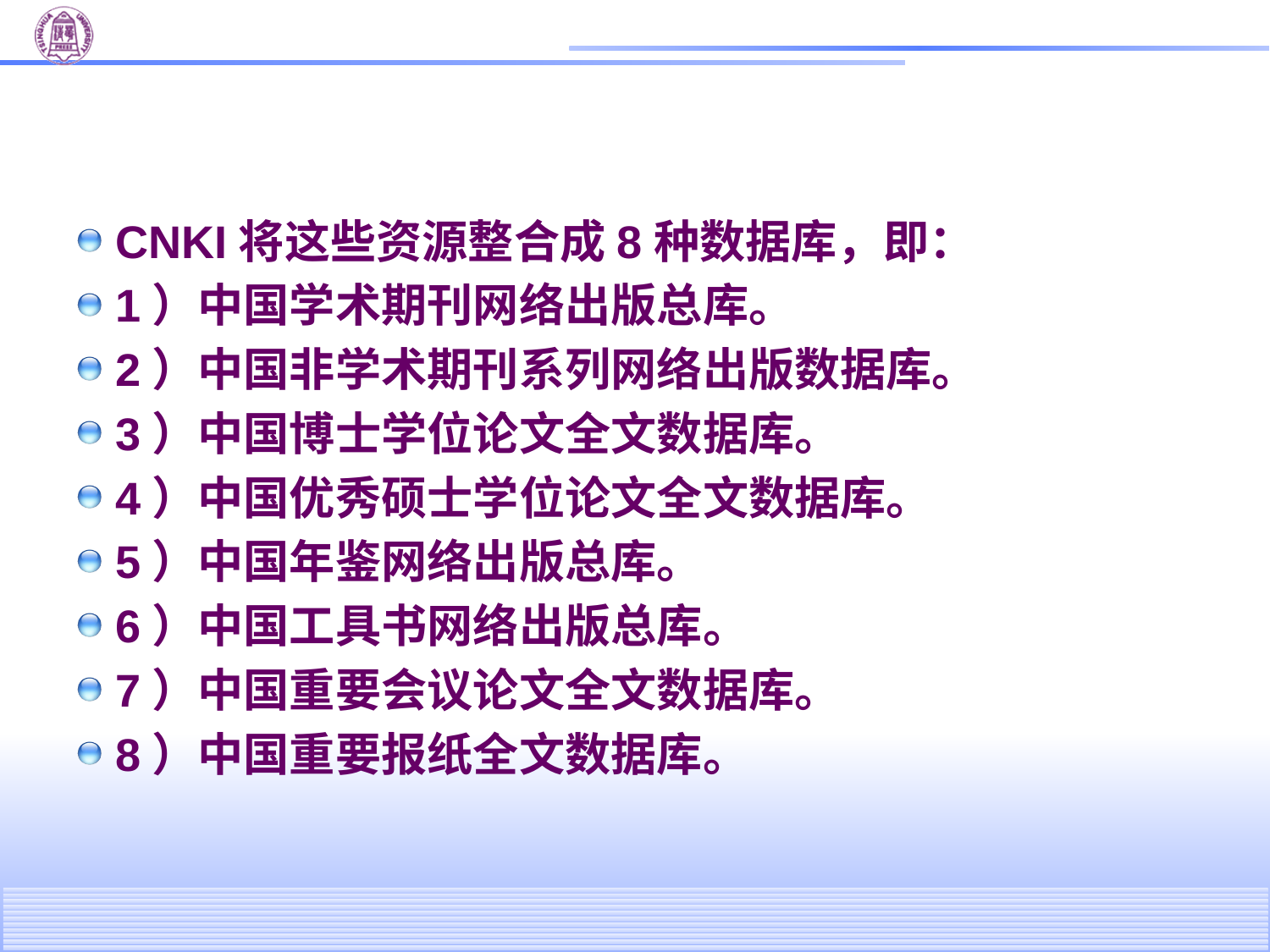

#
CNKI将这些资源整合成8种数据库，即：
1）中国学术期刊网络出版总库。
2）中国非学术期刊系列网络出版数据库。
3）中国博士学位论文全文数据库。
4）中国优秀硕士学位论文全文数据库。
5）中国年鉴网络出版总库。
6）中国工具书网络出版总库。
7）中国重要会议论文全文数据库。
8）中国重要报纸全文数据库。